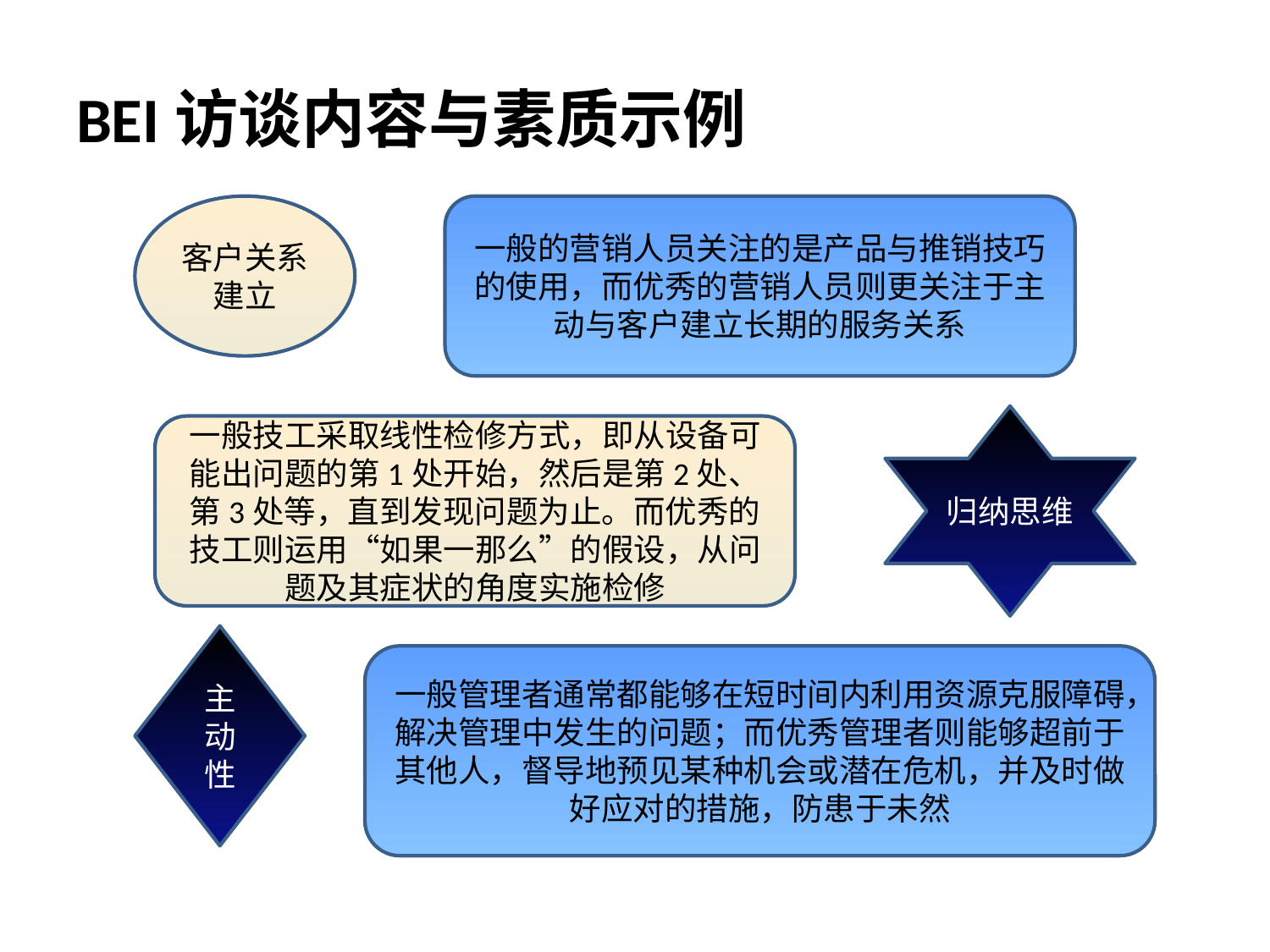

# BEI访谈内容与素质示例
客户关系建立
一般的营销人员关注的是产品与推销技巧的使用，而优秀的营销人员则更关注于主动与客户建立长期的服务关系

归纳思维
一般技工采取线性检修方式，即从设备可能出问题的第1处开始，然后是第2处、第3处等，直到发现问题为止。而优秀的技工则运用“如果一那么”的假设，从问题及其症状的角度实施检修
主
动
性
一般管理者通常都能够在短时间内利用资源克服障碍，解决管理中发生的问题；而优秀管理者则能够超前于其他人，督导地预见某种机会或潜在危机，并及时做好应对的措施，防患于未然